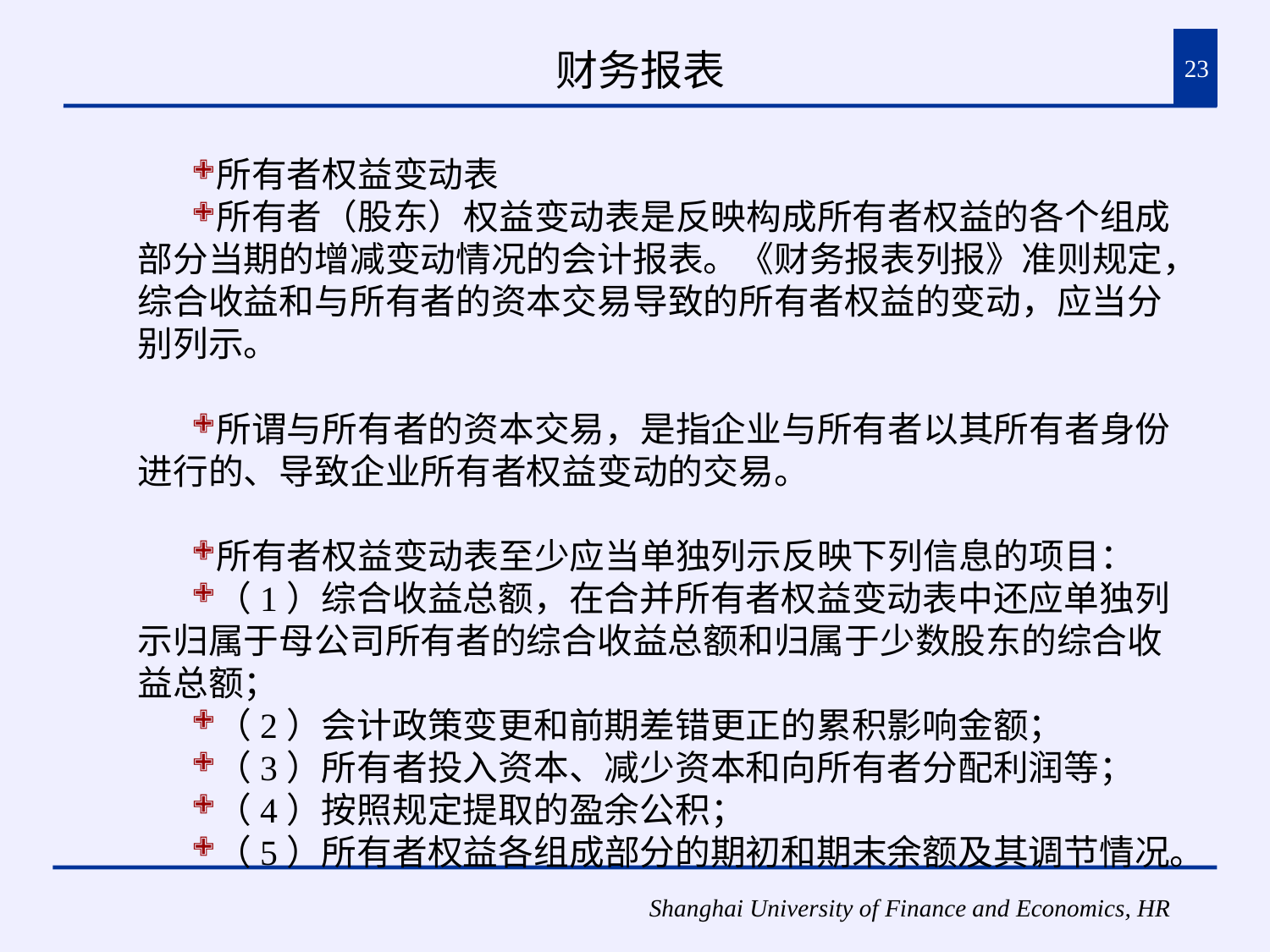

# 财务报表
23
所有者权益变动表
所有者（股东）权益变动表是反映构成所有者权益的各个组成部分当期的增减变动情况的会计报表。《财务报表列报》准则规定，综合收益和与所有者的资本交易导致的所有者权益的变动，应当分别列示。

所谓与所有者的资本交易，是指企业与所有者以其所有者身份进行的、导致企业所有者权益变动的交易。

所有者权益变动表至少应当单独列示反映下列信息的项目：
（1）综合收益总额，在合并所有者权益变动表中还应单独列示归属于母公司所有者的综合收益总额和归属于少数股东的综合收益总额；
（2）会计政策变更和前期差错更正的累积影响金额；
（3）所有者投入资本、减少资本和向所有者分配利润等；
（4）按照规定提取的盈余公积；
（5）所有者权益各组成部分的期初和期末余额及其调节情况。